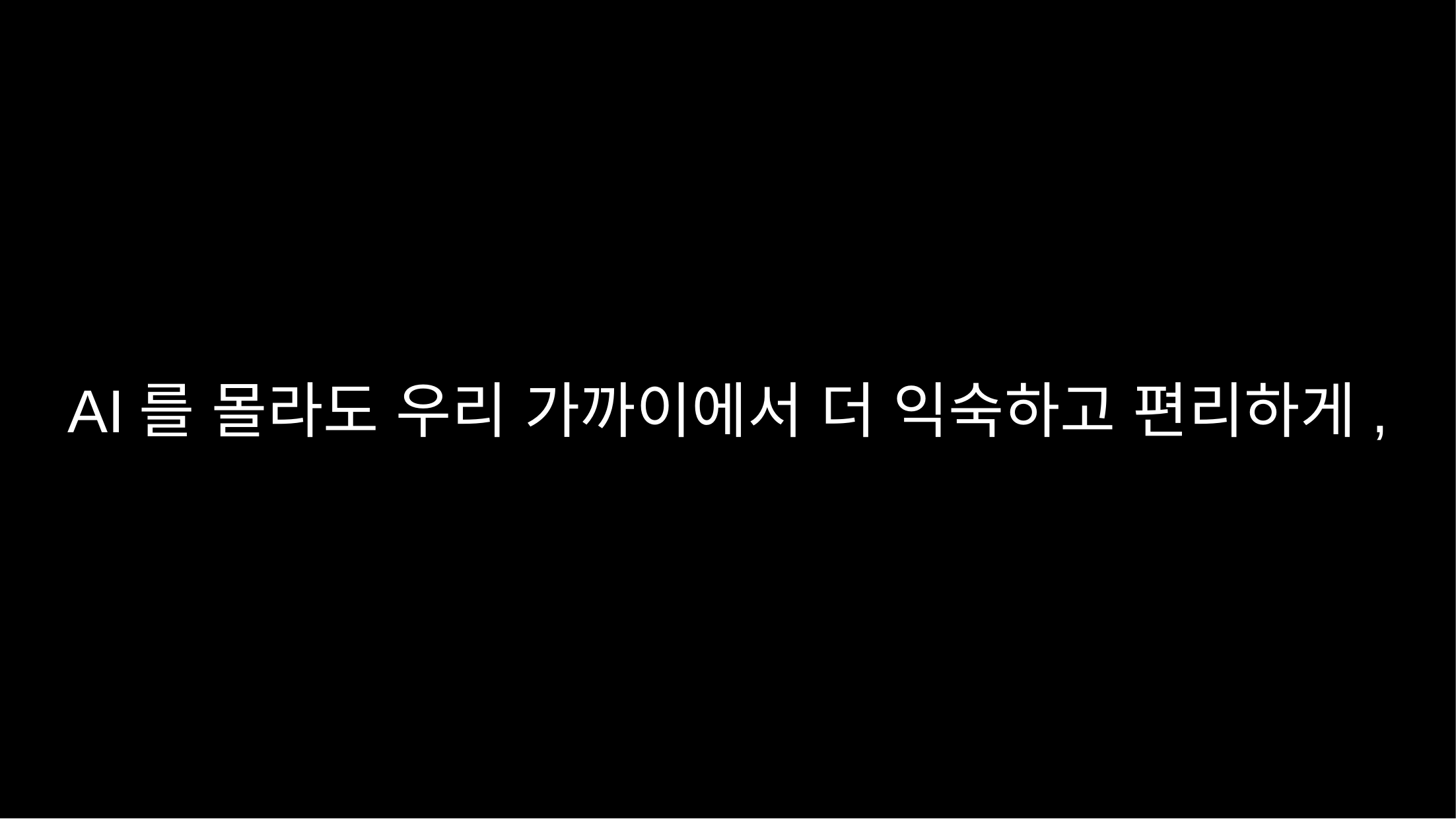

AI를 몰라도 우리 가까이에서 더 익숙하고 편리하게,